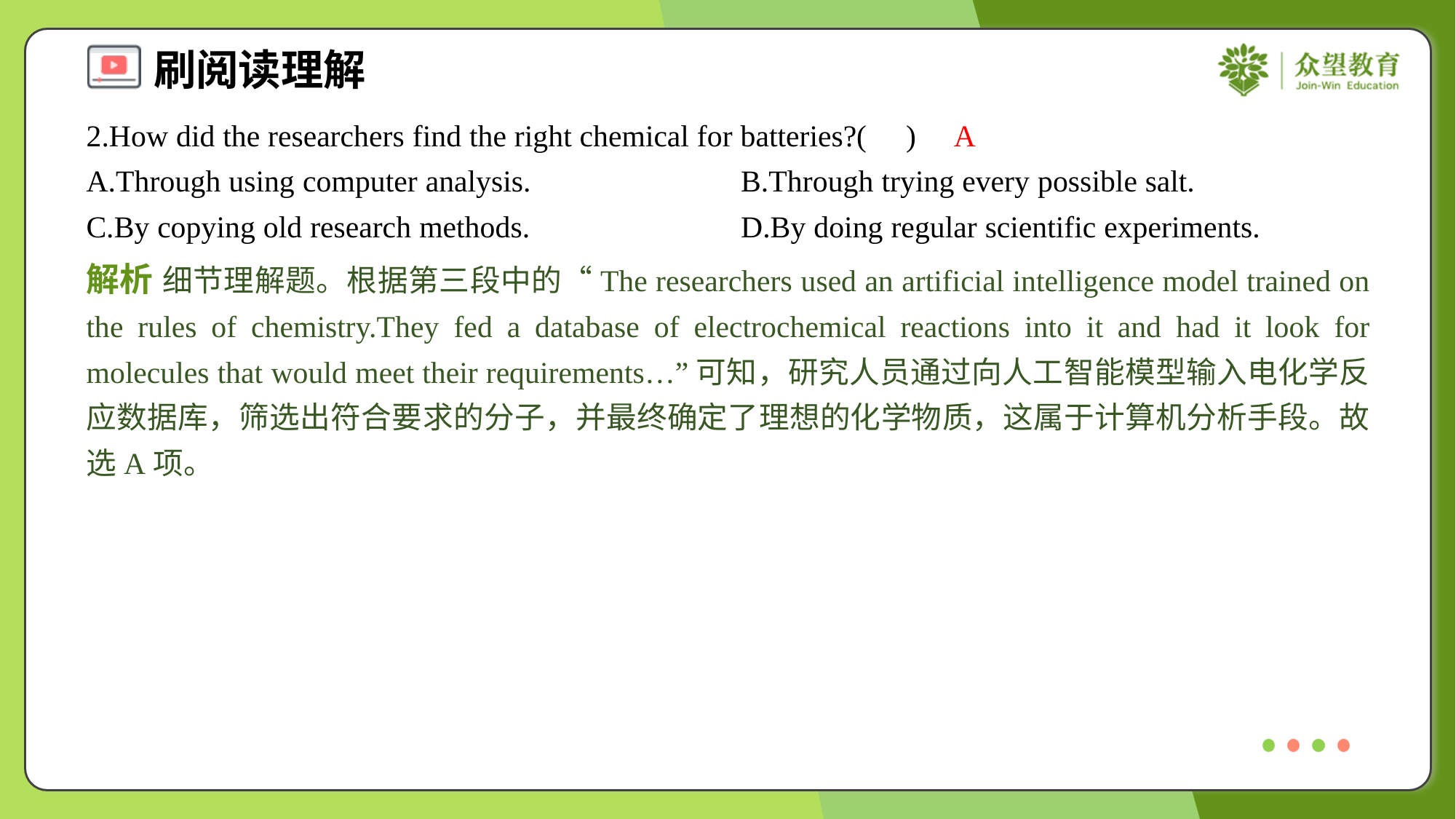

2.How did the researchers find the right chemical for batteries?(     )
A
A.Through using computer analysis.	B.Through trying every possible salt.
C.By copying old research methods.	D.By doing regular scientific experiments.
解析 细节理解题。根据第三段中的“The researchers used an artificial intelligence model trained on the rules of chemistry.They fed a database of electrochemical reactions into it and had it look for molecules that would meet their requirements…”可知，研究人员通过向人工智能模型输入电化学反应数据库，筛选出符合要求的分子，并最终确定了理想的化学物质，这属于计算机分析手段。故选A项。